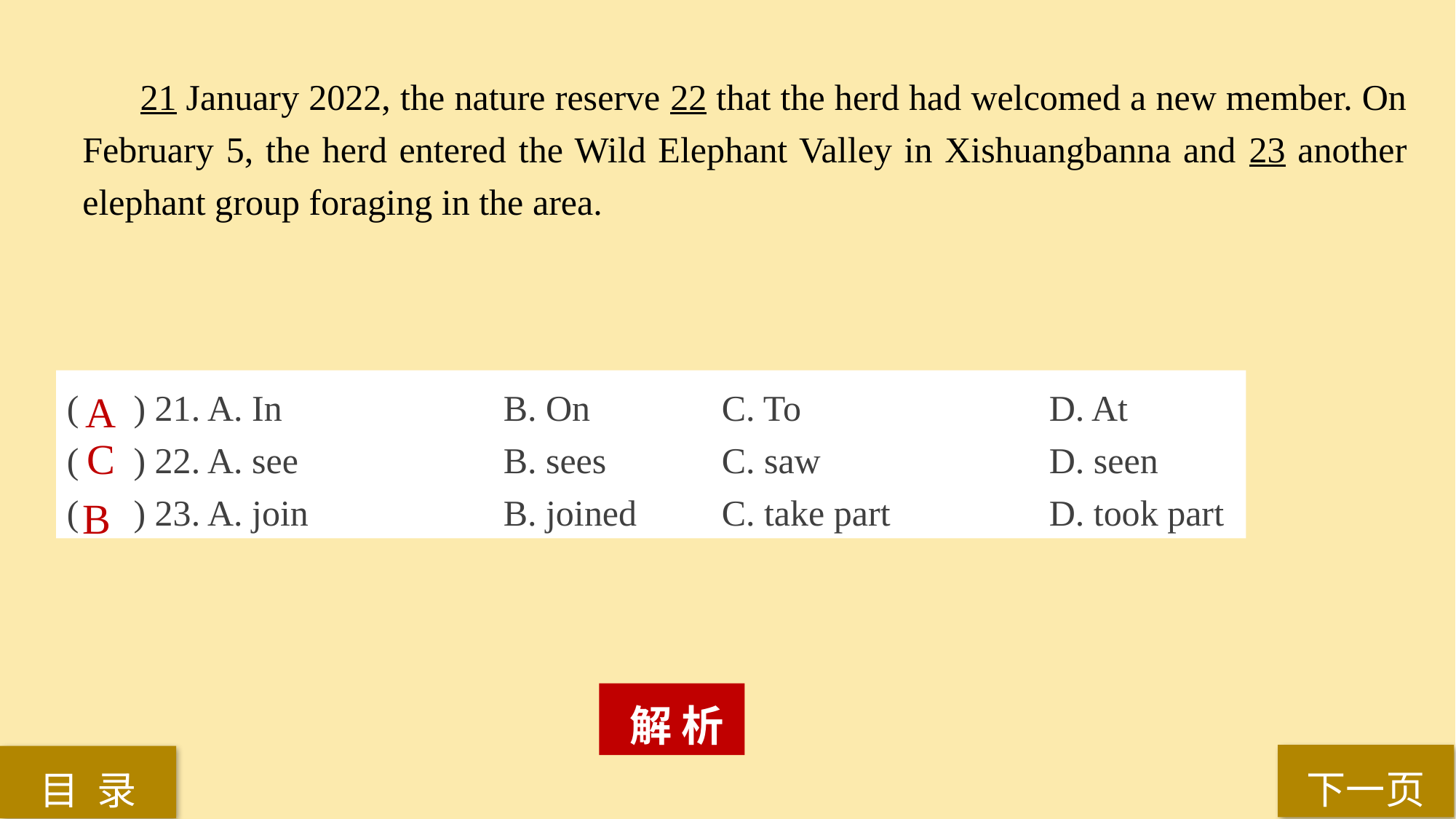

21 January 2022, the nature reserve 22 that the herd had welcomed a new member. On February 5, the herd entered the Wild Elephant Valley in Xishuangbanna and 23 another elephant group foraging in the area.
(      ) 21. A. In 		B. On 		C. To 			D. At
(      ) 22. A. see 		B. sees 	C. saw 			D. seen
(      ) 23. A. join 		B. joined 	C. take part 		D. took part
A
C
B
 解 析